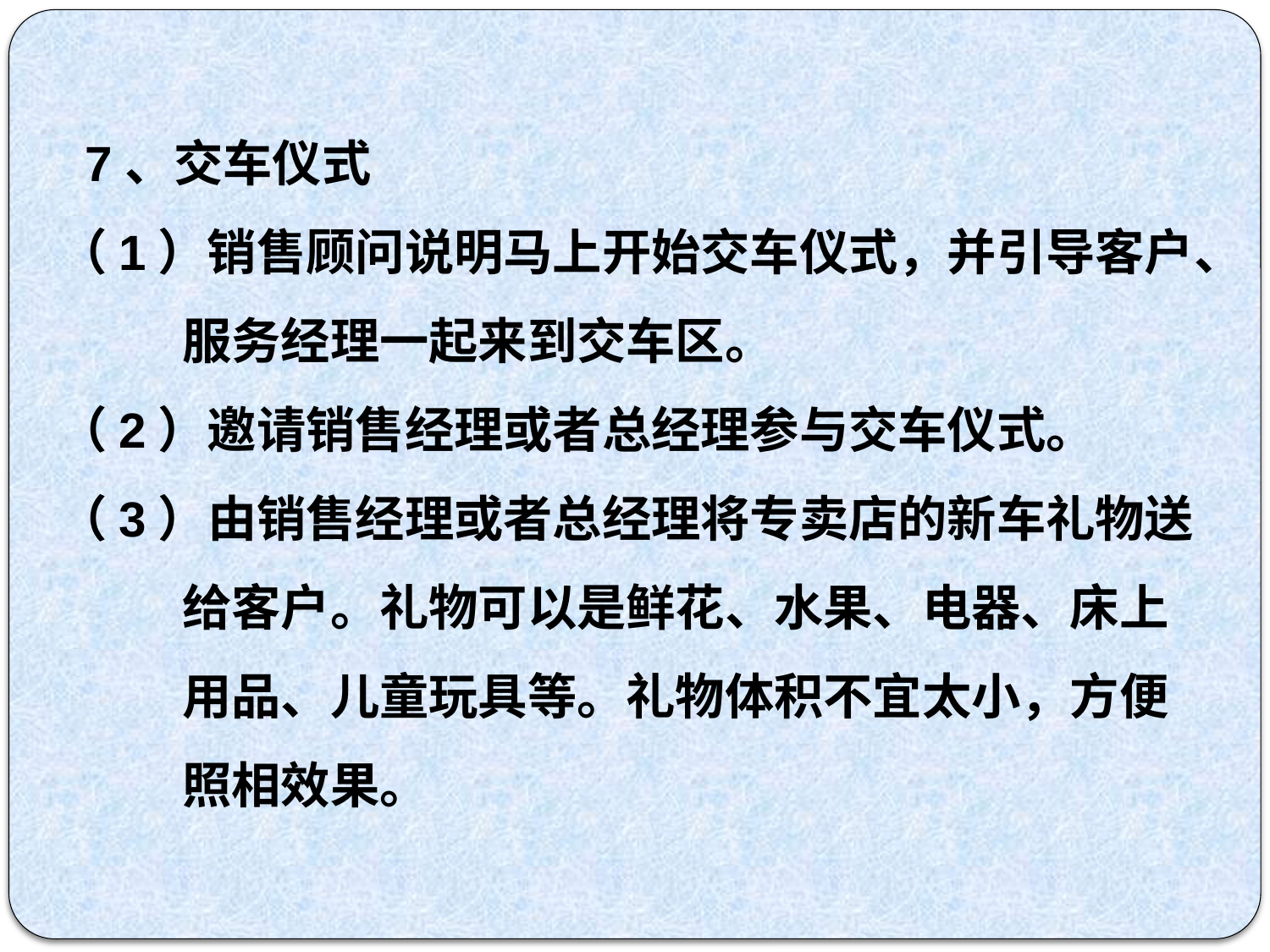

7、交车仪式
（1）销售顾问说明马上开始交车仪式，并引导客户、服务经理一起来到交车区。
（2）邀请销售经理或者总经理参与交车仪式。
（3）由销售经理或者总经理将专卖店的新车礼物送给客户。礼物可以是鲜花、水果、电器、床上用品、儿童玩具等。礼物体积不宜太小，方便照相效果。